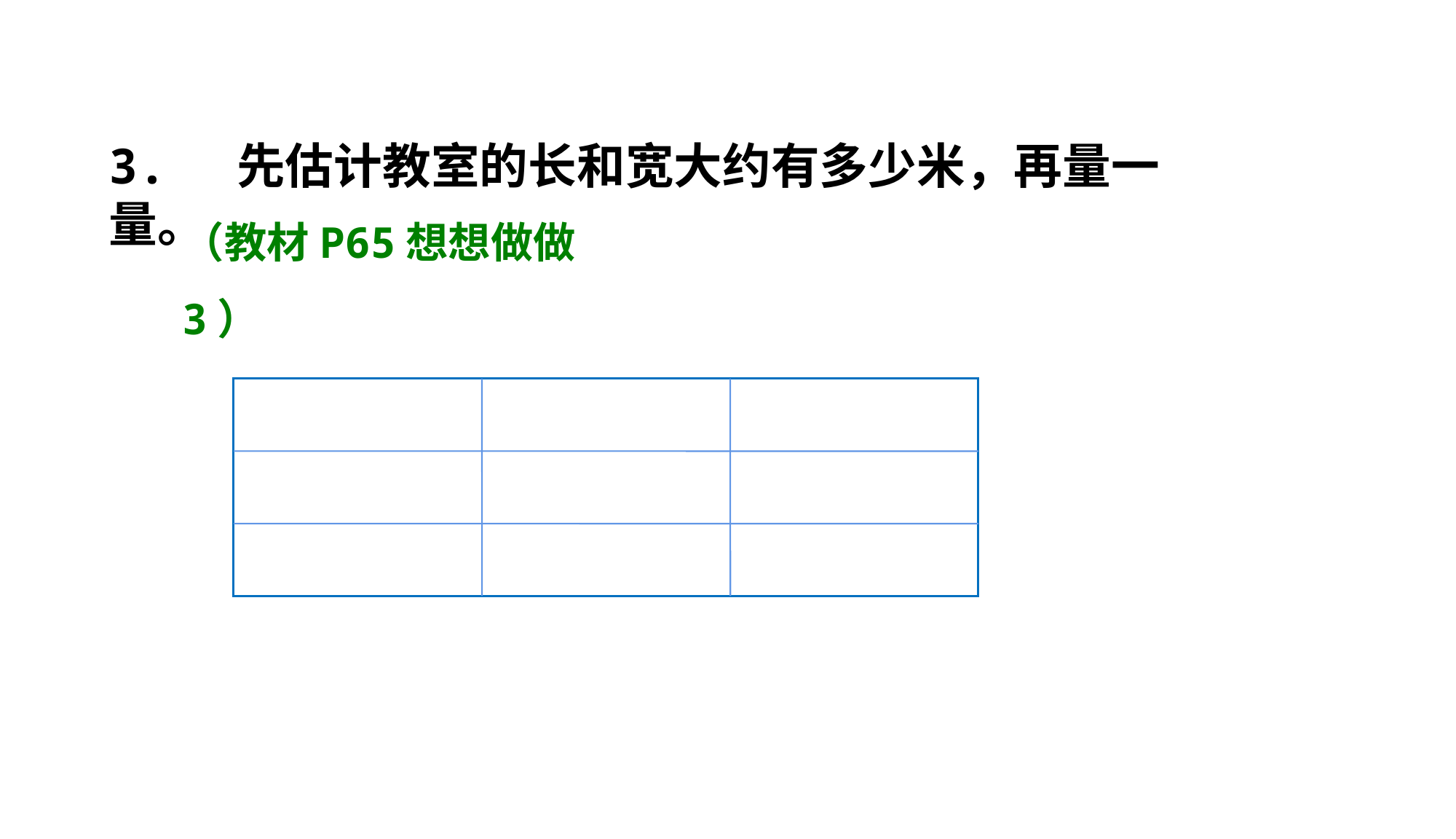

3.  先估计教室的长和宽大约有多少米，再量一量。
（教材P65想想做做3）

估   计
实   际
（   ）米
（   ）米
长
（   ）米
（   ）米
宽